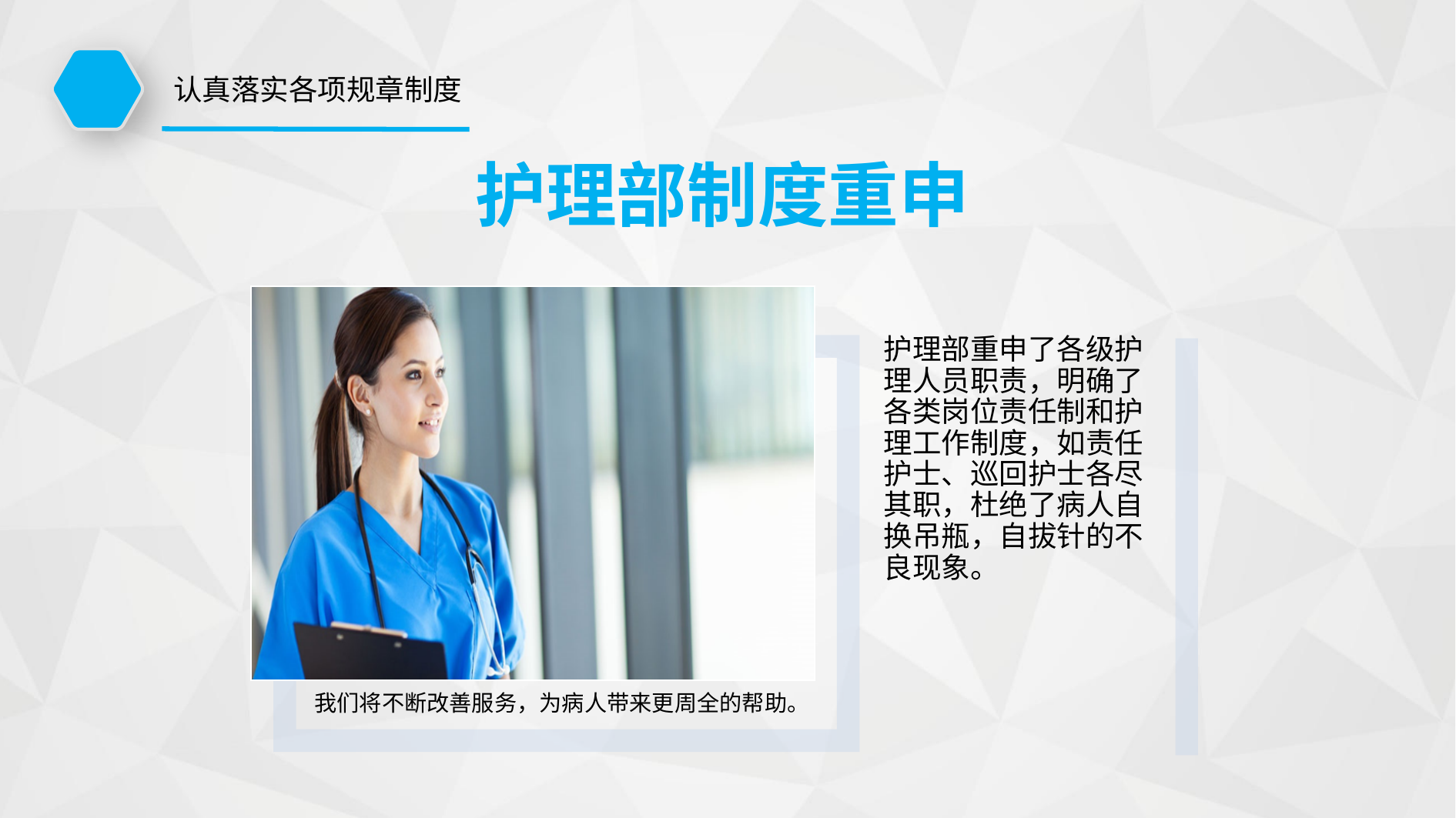

认真落实各项规章制度
护理部制度重申

我们将不断改善服务，为病人带来更周全的帮助。
护理部重申了各级护理人员职责，明确了各类岗位责任制和护理工作制度，如责任护士、巡回护士各尽其职，杜绝了病人自换吊瓶，自拔针的不良现象。